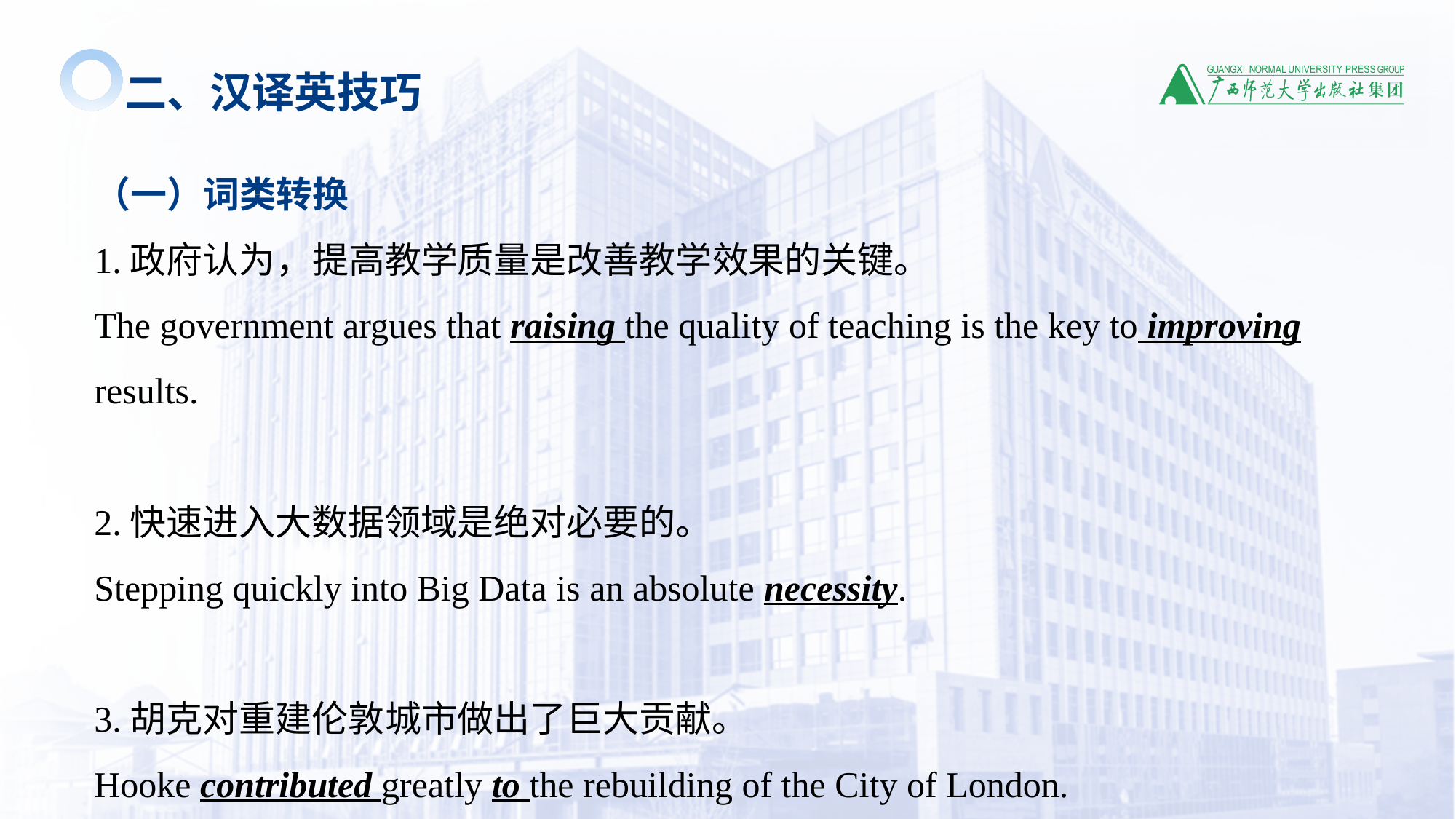

二、汉译英技巧
（一）词类转换
1.政府认为，提高教学质量是改善教学效果的关键。
The government argues that raising the quality of teaching is the key to improving results.

2.快速进入大数据领域是绝对必要的。
Stepping quickly into Big Data is an absolute necessity.

3.胡克对重建伦敦城市做出了巨大贡献。
Hooke contributed greatly to the rebuilding of the City of London.